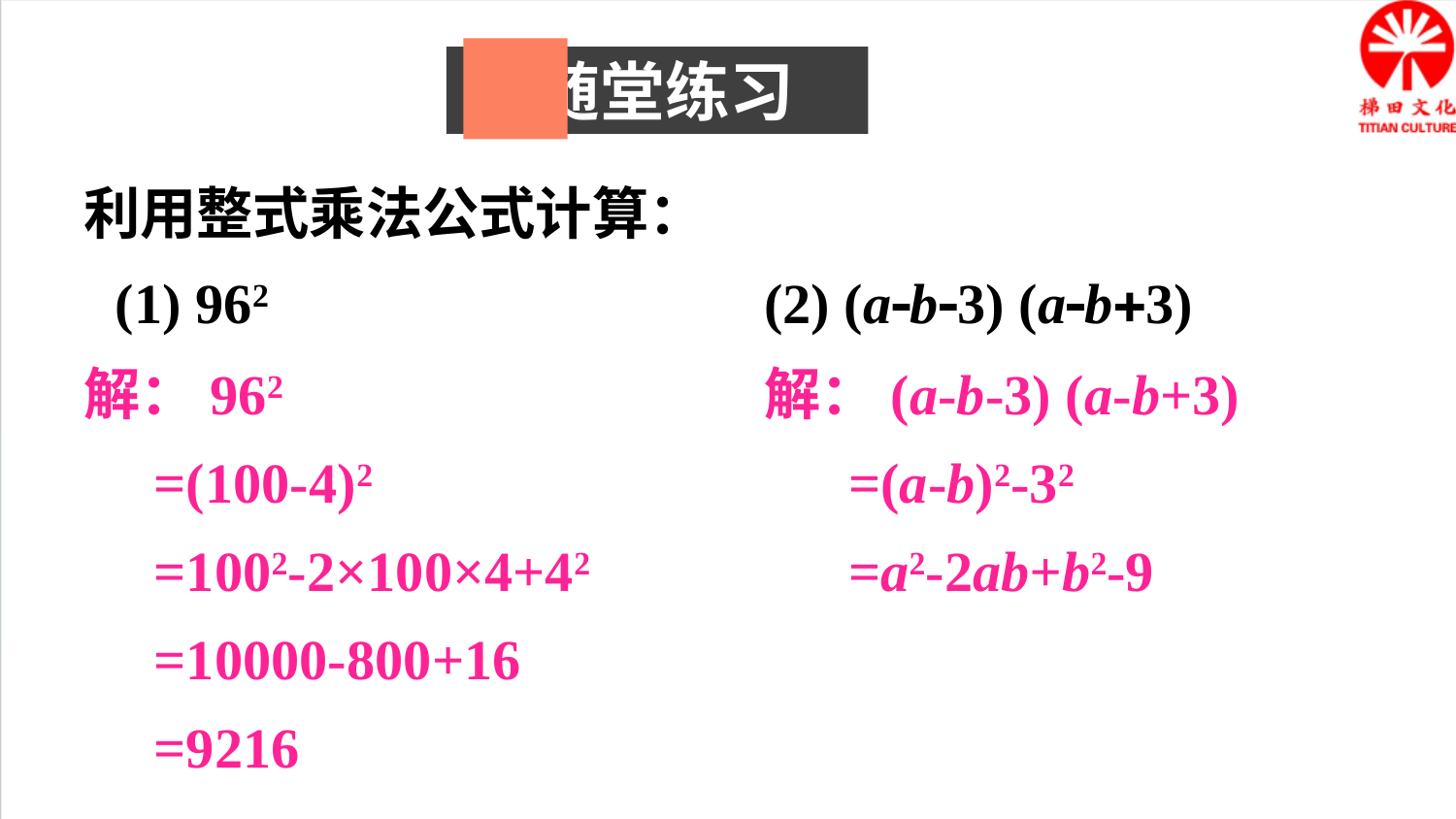

随堂练习
利用整式乘法公式计算：
(1) 962
(2) (a−b−3) (a−b+3)
解：962
     =(100-4)2
     =1002-2×100×4+42
     =10000-800+16
     =9216
解：(a-b-3) (a-b+3)
      =(a-b)2-32
      =a2-2ab+b2-9